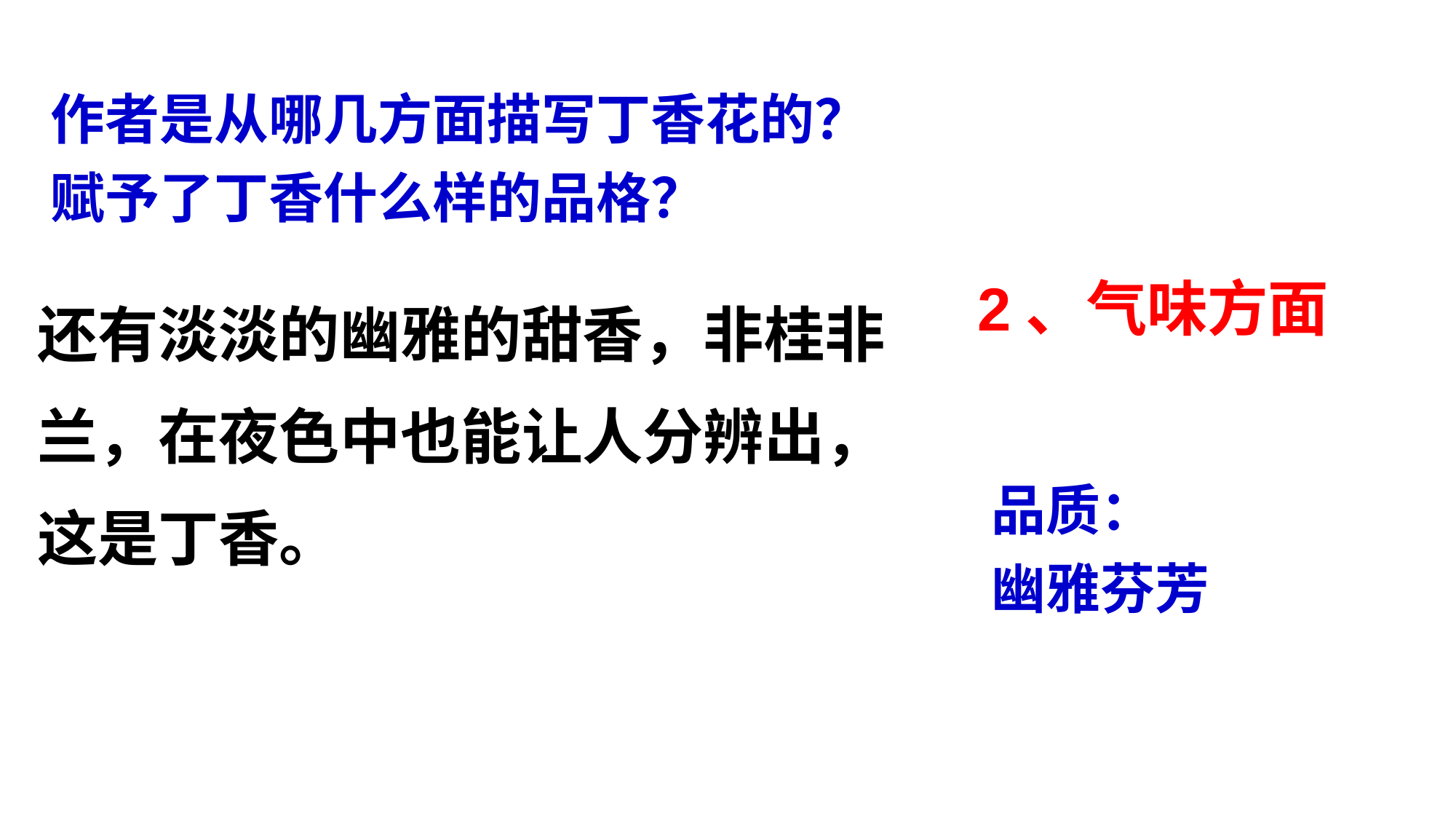

作者是从哪几方面描写丁香花的？
赋予了丁香什么样的品格？
还有淡淡的幽雅的甜香，非桂非兰，在夜色中也能让人分辨出，这是丁香。

 2、气味方面

品质：
幽雅芬芳